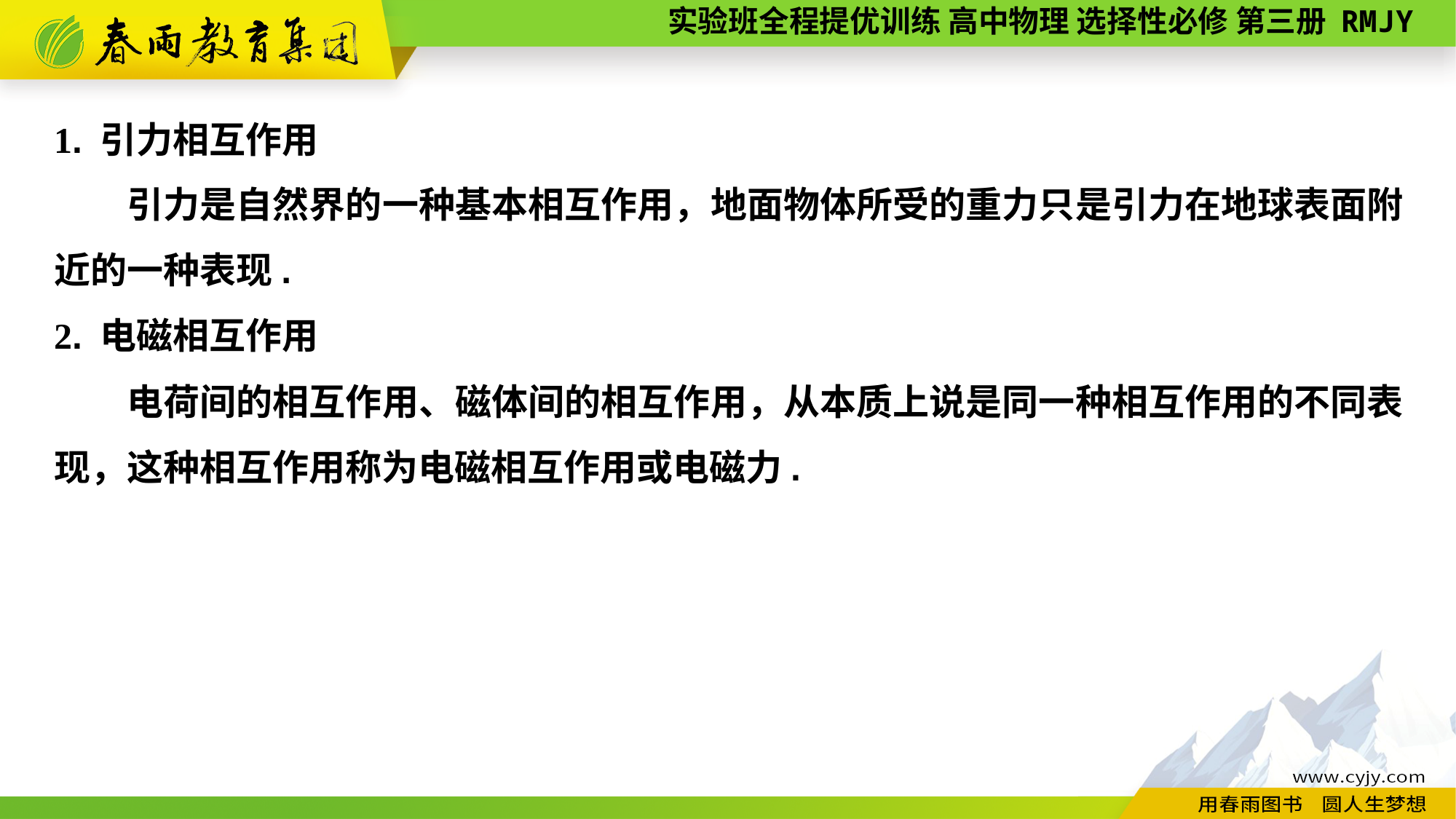

1. 引力相互作用
　　引力是自然界的一种基本相互作用，地面物体所受的重力只是引力在地球表面附近的一种表现.
2. 电磁相互作用
　　电荷间的相互作用、磁体间的相互作用，从本质上说是同一种相互作用的不同表现，这种相互作用称为电磁相互作用或电磁力.